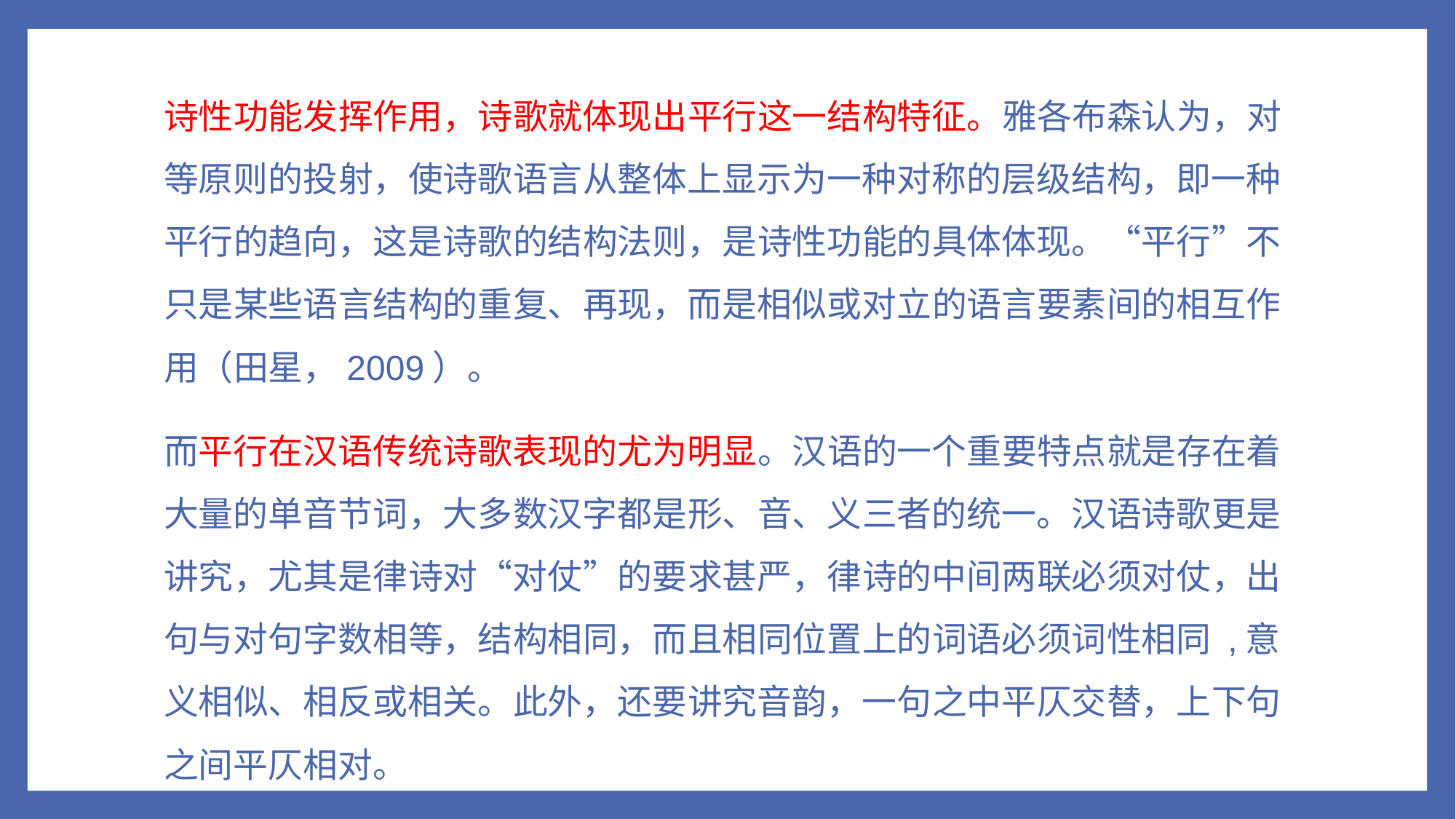

诗性功能发挥作用，诗歌就体现出平行这一结构特征。雅各布森认为，对等原则的投射，使诗歌语言从整体上显示为一种对称的层级结构，即一种平行的趋向，这是诗歌的结构法则，是诗性功能的具体体现。“平行”不只是某些语言结构的重复、再现，而是相似或对立的语言要素间的相互作用（田星，2009）。
而平行在汉语传统诗歌表现的尤为明显。汉语的一个重要特点就是存在着大量的单音节词，大多数汉字都是形、音、义三者的统一。汉语诗歌更是讲究，尤其是律诗对“对仗”的要求甚严，律诗的中间两联必须对仗，出句与对句字数相等，结构相同，而且相同位置上的词语必须词性相同 ,意义相似、相反或相关。此外，还要讲究音韵，一句之中平仄交替，上下句之间平仄相对。